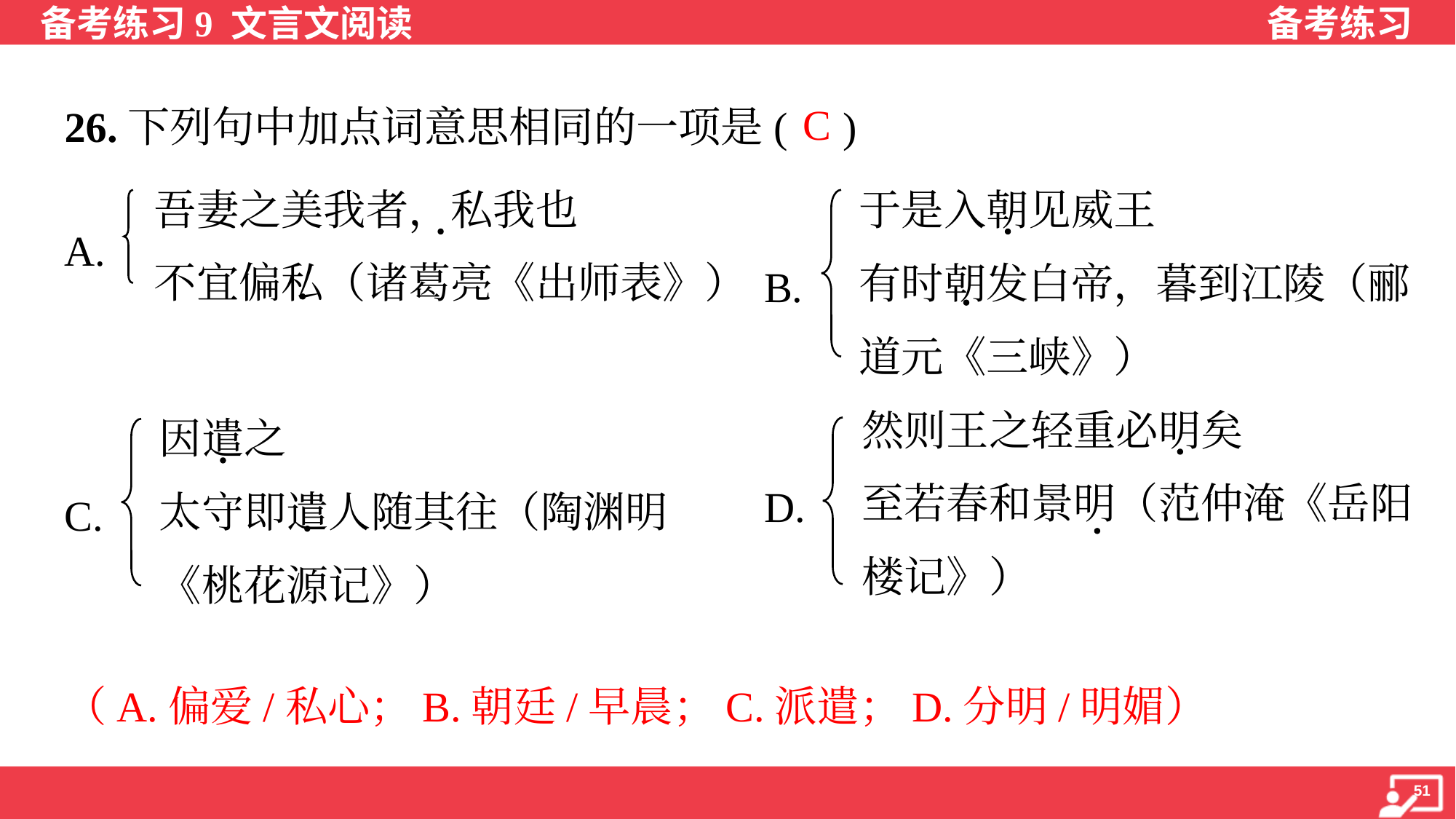

C
26.下列句中加点词意思相同的一项是(     )
吾妻之美我者，私我也
不宜偏私（诸葛亮《出师表》）
于是入朝见威王
有时朝发白帝，暮到江陵（郦道元《三峡》）

A.

B.

然则王之轻重必明矣
至若春和景明（范仲淹《岳阳楼记》）
因遣之
太守即遣人随其往（陶渊明
《桃花源记》）

D.

C.

（A.偏爱/私心；B.朝廷/早晨；C.派遣；D.分明/明媚）